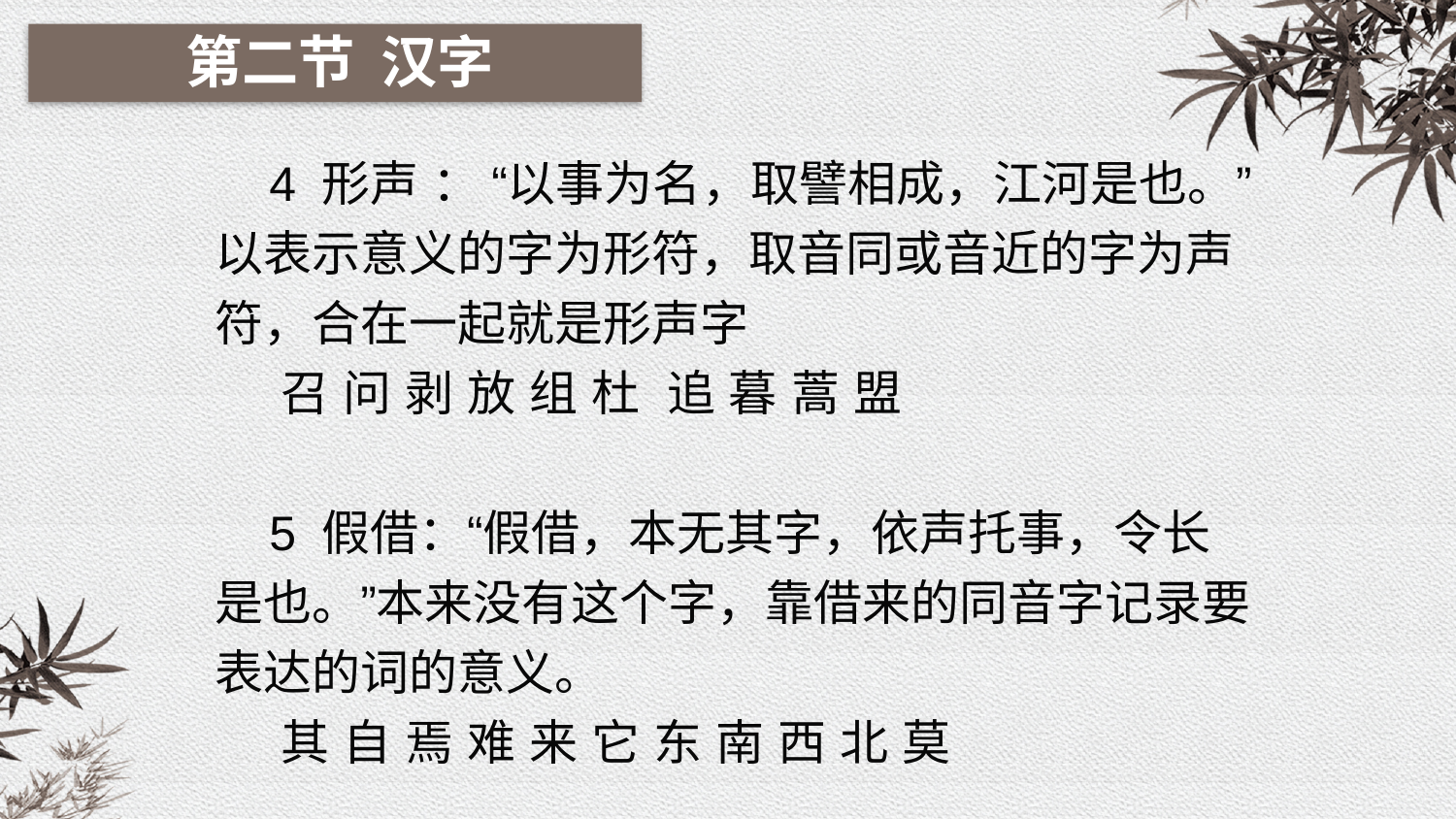

第二节  汉字

    4 形声 ： “以事为名，取譬相成，江河是也。”以表示意义的字为形符，取音同或音近的字为声符，合在一起就是形声字
    召 问 剥 放 组 杜  追 暮 蒿 盟

    5 假借：“假借，本无其字，依声托事，令长是也。”本来没有这个字，靠借来的同音字记录要表达的词的意义。
    其 自 焉 难 来 它 东 南 西 北 莫